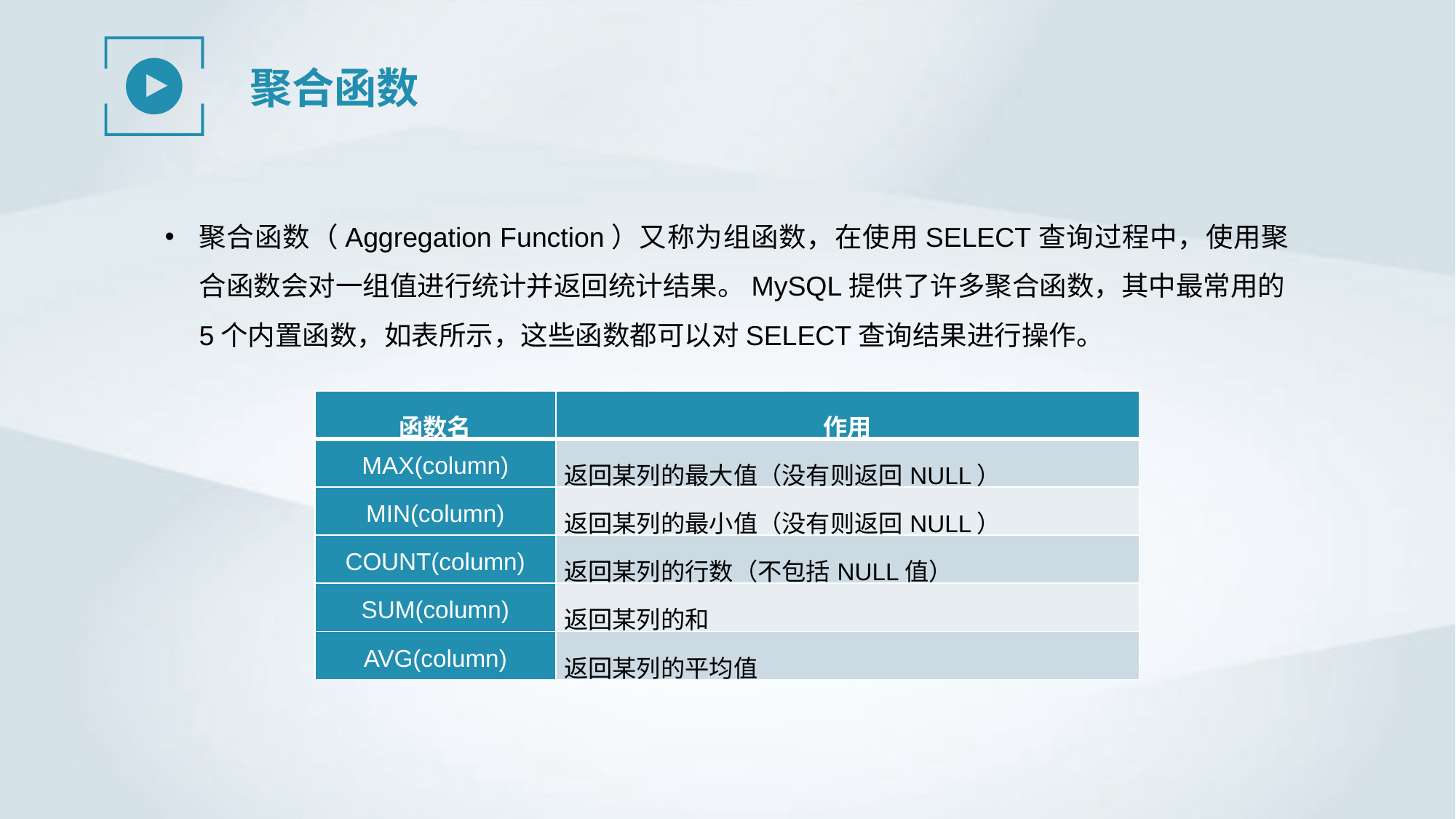

聚合函数
聚合函数（Aggregation Function）又称为组函数，在使用SELECT查询过程中，使用聚合函数会对一组值进行统计并返回统计结果。MySQL提供了许多聚合函数，其中最常用的5个内置函数，如表所示，这些函数都可以对SELECT查询结果进行操作。
| 函数名 | 作用 |
| --- | --- |
| MAX(column) | 返回某列的最大值（没有则返回NULL） |
| MIN(column) | 返回某列的最小值（没有则返回NULL） |
| COUNT(column) | 返回某列的行数（不包括NULL值） |
| SUM(column) | 返回某列的和 |
| AVG(column) | 返回某列的平均值 |